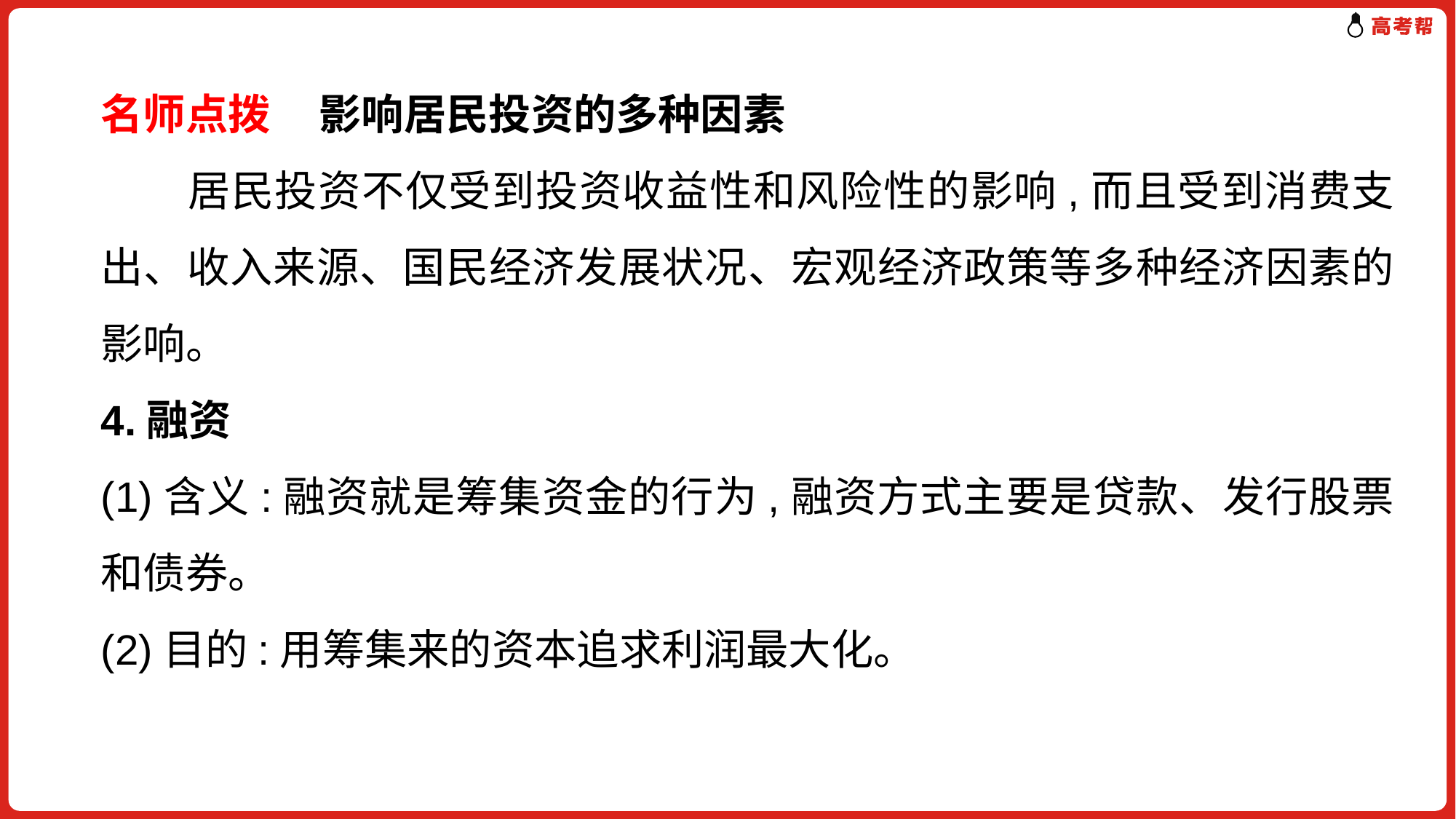

名师点拨 	影响居民投资的多种因素
　　居民投资不仅受到投资收益性和风险性的影响,而且受到消费支出、收入来源、国民经济发展状况、宏观经济政策等多种经济因素的影响。
4.融资
(1)含义:融资就是筹集资金的行为,融资方式主要是贷款、发行股票和债券。
(2)目的:用筹集来的资本追求利润最大化。